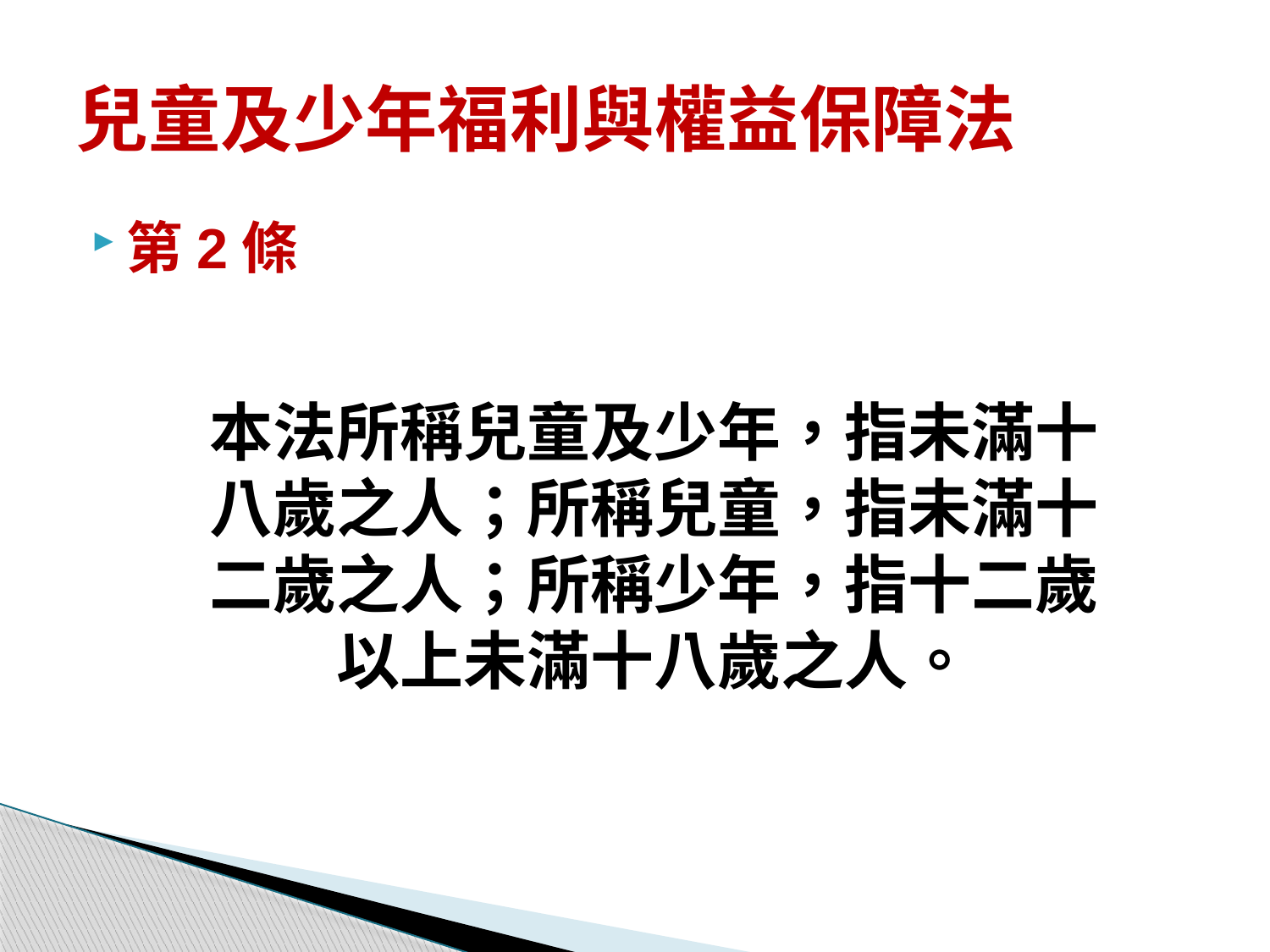

# 兒童及少年福利與權益保障法
第2條
本法所稱兒童及少年，指未滿十八歲之人；所稱兒童，指未滿十二歲之人；所稱少年，指十二歲以上未滿十八歲之人。